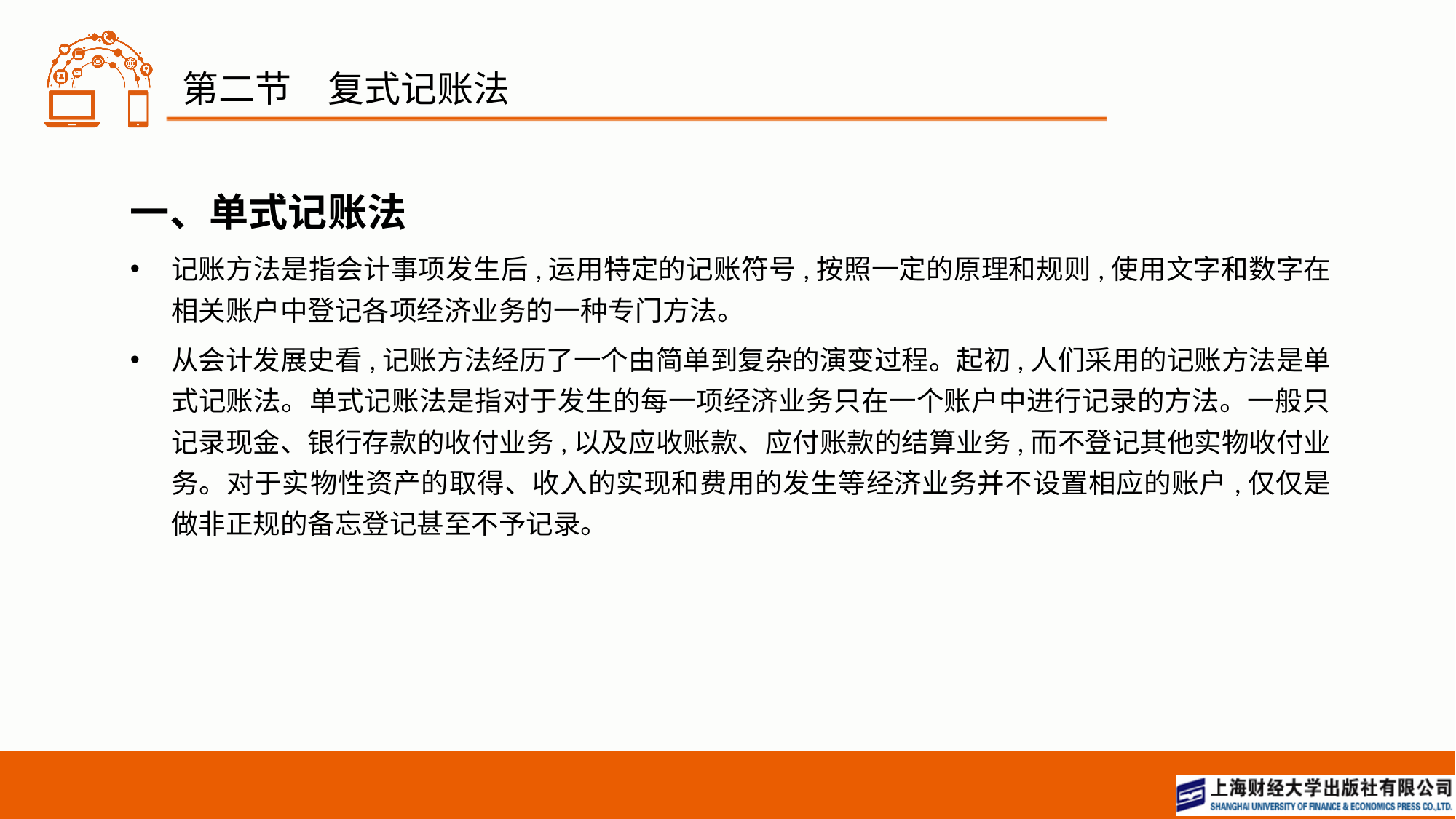

# 第二节　复式记账法
一、单式记账法
记账方法是指会计事项发生后,运用特定的记账符号,按照一定的原理和规则,使用文字和数字在相关账户中登记各项经济业务的一种专门方法。
从会计发展史看,记账方法经历了一个由简单到复杂的演变过程。起初,人们采用的记账方法是单式记账法。单式记账法是指对于发生的每一项经济业务只在一个账户中进行记录的方法。一般只记录现金、银行存款的收付业务,以及应收账款、应付账款的结算业务,而不登记其他实物收付业务。对于实物性资产的取得、收入的实现和费用的发生等经济业务并不设置相应的账户,仅仅是做非正规的备忘登记甚至不予记录。